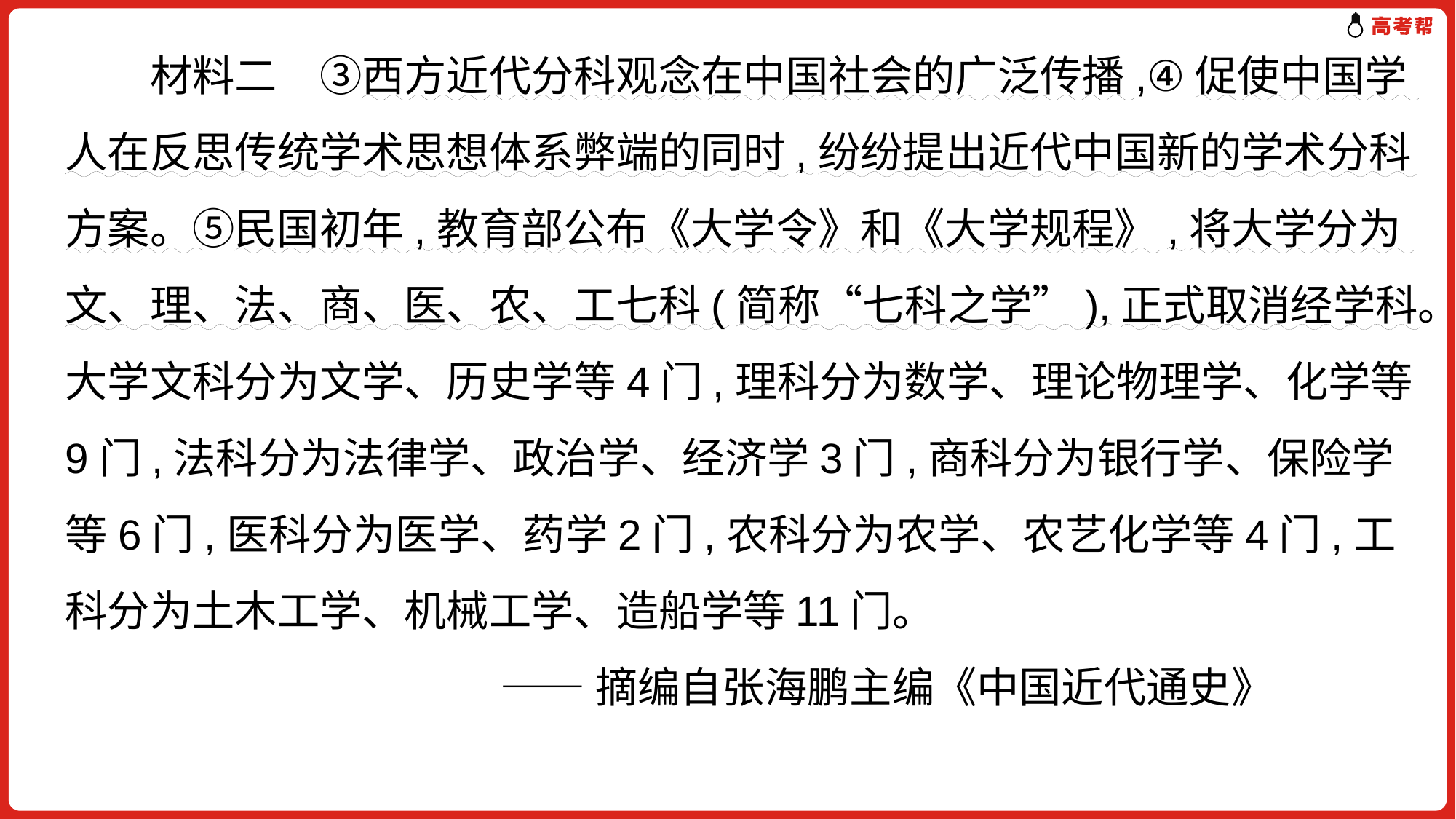

材料二　③西方近代分科观念在中国社会的广泛传播,④促使中国学人在反思传统学术思想体系弊端的同时,纷纷提出近代中国新的学术分科方案。⑤民国初年,教育部公布《大学令》和《大学规程》,将大学分为文、理、法、商、医、农、工七科(简称“七科之学”),正式取消经学科。大学文科分为文学、历史学等4门,理科分为数学、理论物理学、化学等9门,法科分为法律学、政治学、经济学3门,商科分为银行学、保险学等6门,医科分为医学、药学2门,农科分为农学、农艺化学等4门,工科分为土木工学、机械工学、造船学等11门。
                                              ——摘编自张海鹏主编《中国近代通史》